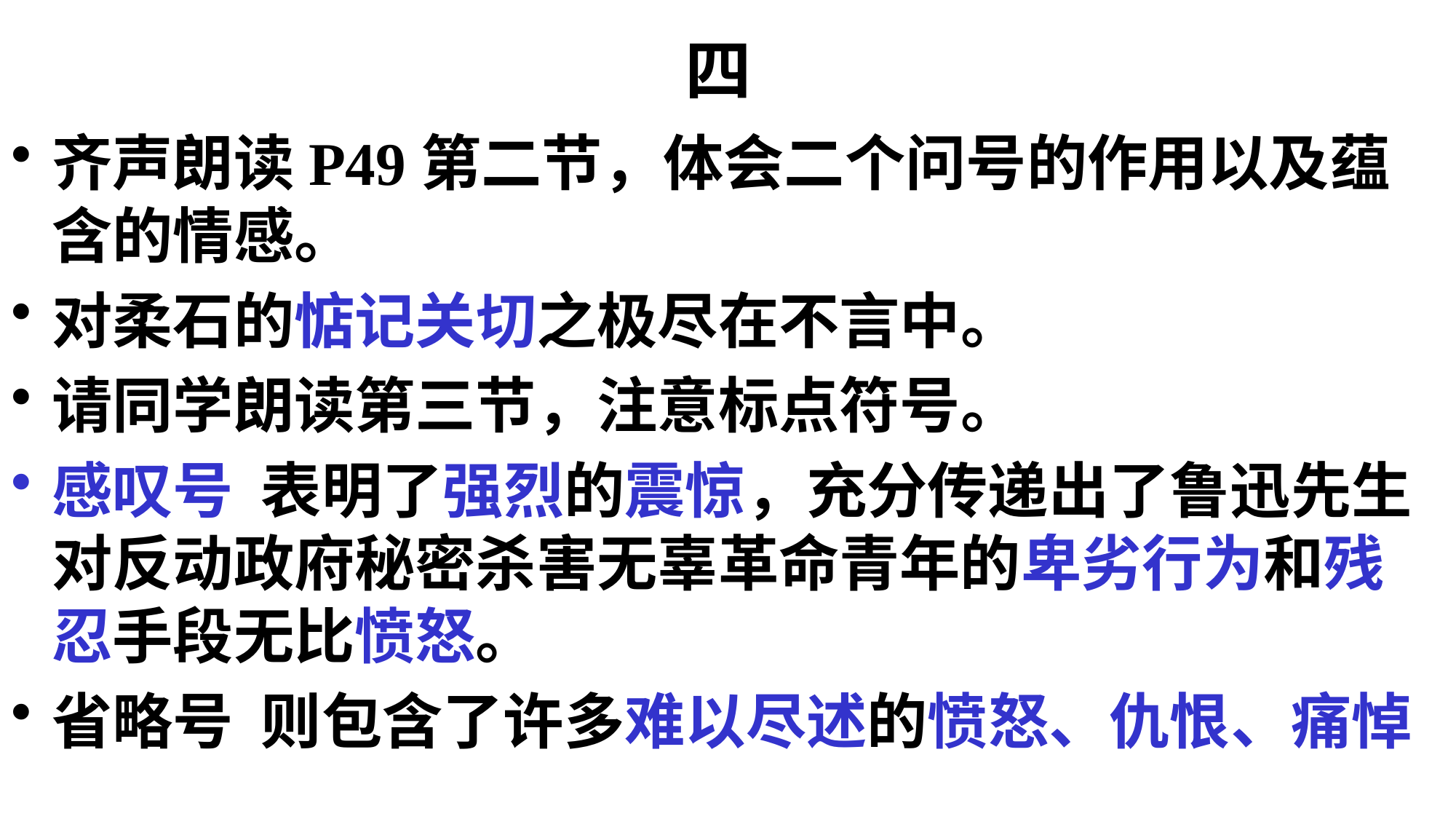

# 四
齐声朗读P49第二节，体会二个问号的作用以及蕴含的情感。
对柔石的惦记关切之极尽在不言中。
请同学朗读第三节，注意标点符号。
感叹号  表明了强烈的震惊，充分传递出了鲁迅先生对反动政府秘密杀害无辜革命青年的卑劣行为和残忍手段无比愤怒。
省略号  则包含了许多难以尽述的愤怒、仇恨、痛悼